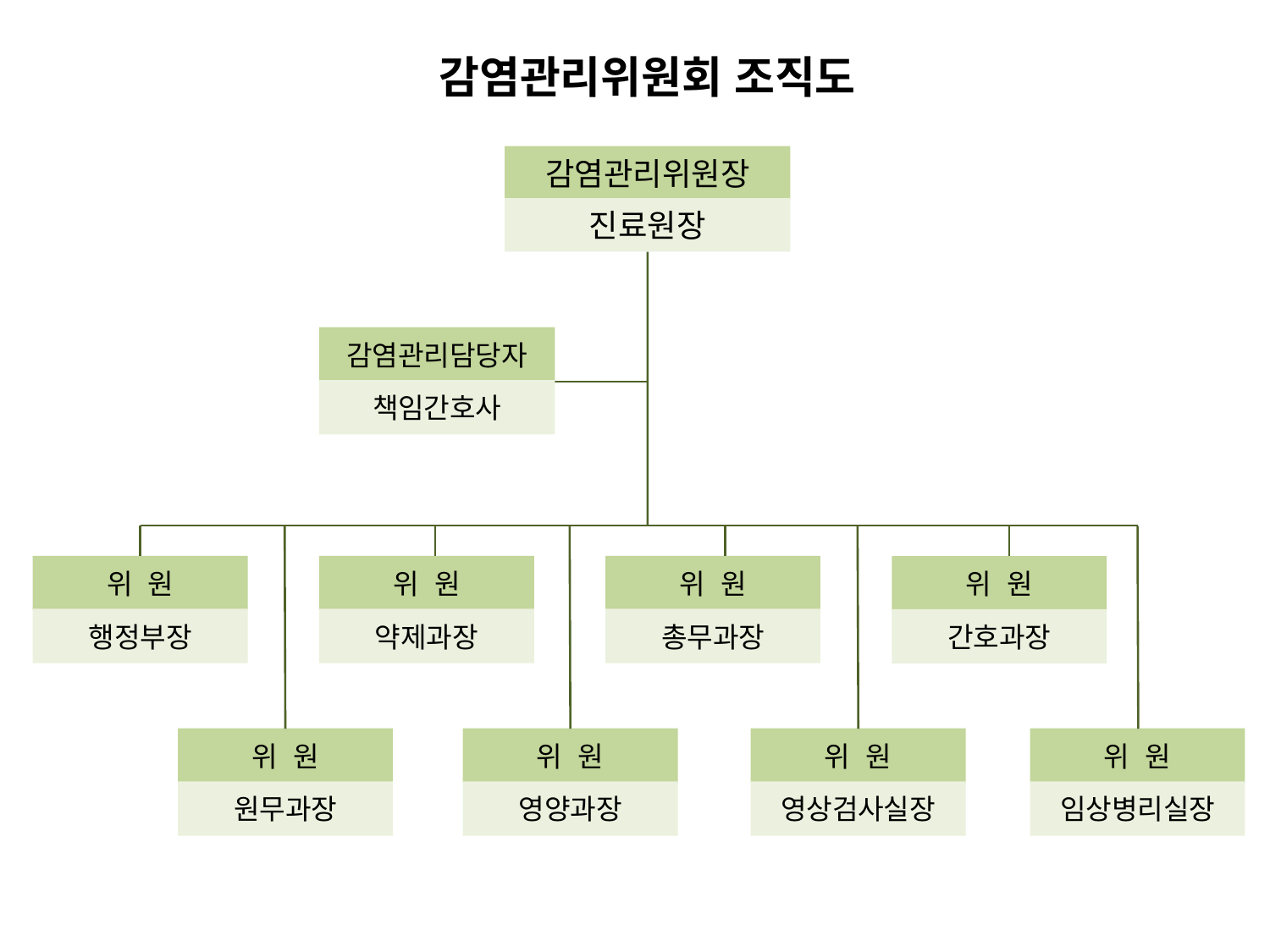

감염관리위원회 조직도
감염관리위원장
진료원장
감염관리담당자
책임간호사
위  원
위  원
위  원
위  원
행정부장
약제과장
총무과장
간호과장
위  원
위  원
위  원
위  원
원무과장
영양과장
영상검사실장
임상병리실장